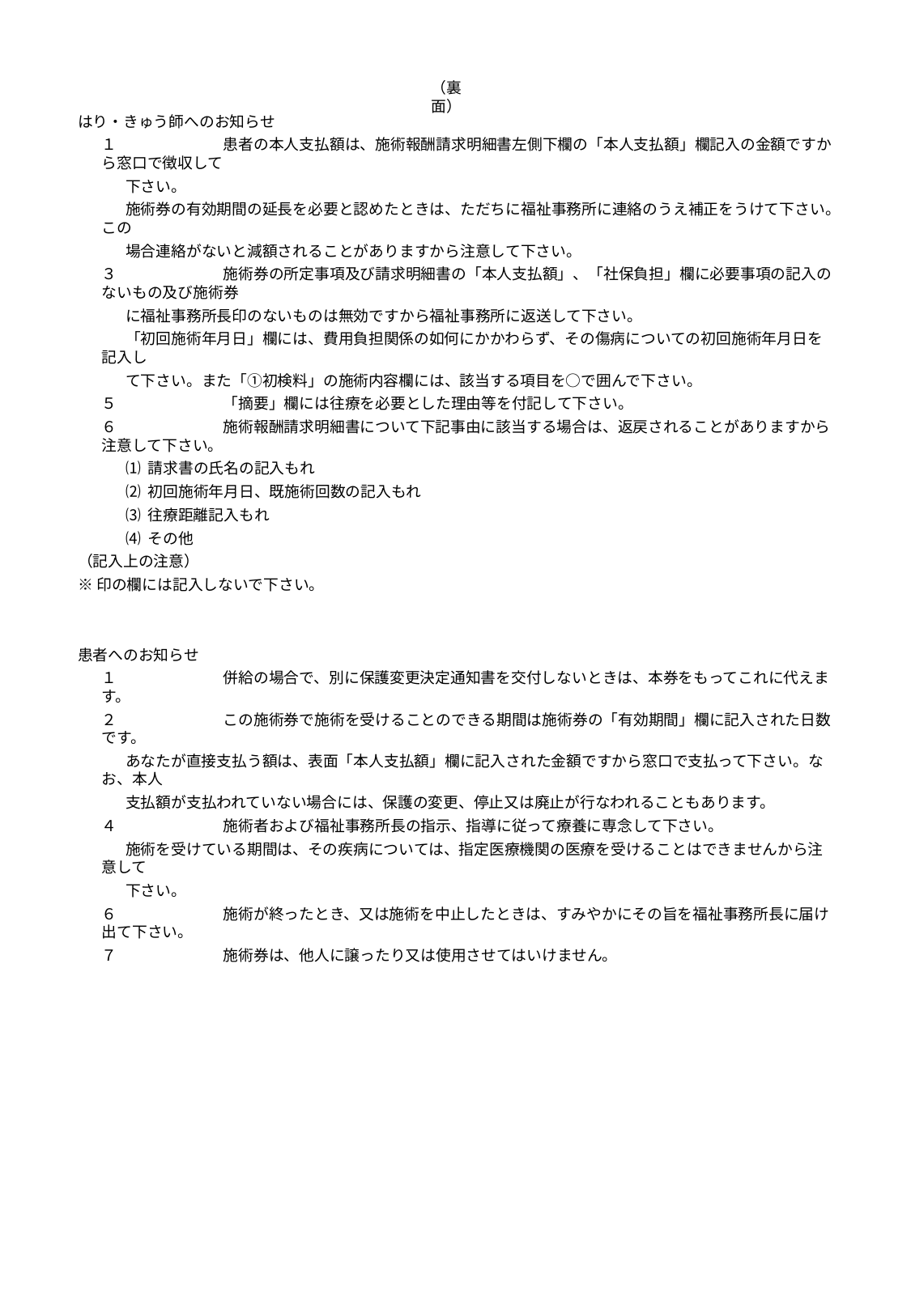

（裏面）
はり・きゅう師へのお知らせ
１	患者の本人支払額は、施術報酬請求明細書左側下欄の「本人支払額」欄記入の金額ですから窓口で徴収して
下さい。
施術券の有効期間の延長を必要と認めたときは、ただちに福祉事務所に連絡のうえ補正をうけて下さい。この
場合連絡がないと減額されることがありますから注意して下さい。
３	施術券の所定事項及び請求明細書の「本人支払額」、「社保負担」欄に必要事項の記入のないもの及び施術券
に福祉事務所長印のないものは無効ですから福祉事務所に返送して下さい。
「初回施術年月日」欄には、費用負担関係の如何にかかわらず、その傷病についての初回施術年月日を記入し
て下さい。また「①初検料」の施術内容欄には、該当する項目を○で囲んで下さい。
５	「摘要」欄には往療を必要とした理由等を付記して下さい。
６	施術報酬請求明細書について下記事由に該当する場合は、返戻されることがありますから注意して下さい。
⑴ 請求書の氏名の記入もれ
⑵ 初回施術年月日、既施術回数の記入もれ
⑶ 往療距離記入もれ
⑷ その他
（記入上の注意）
※印の欄には記入しないで下さい。

患者へのお知らせ
１	併給の場合で、別に保護変更決定通知書を交付しないときは、本券をもってこれに代えます。
２	この施術券で施術を受けることのできる期間は施術券の「有効期間」欄に記入された日数です。
あなたが直接支払う額は、表面「本人支払額」欄に記入された金額ですから窓口で支払って下さい。なお、本人
支払額が支払われていない場合には、保護の変更、停止又は廃止が行なわれることもあります。
４	施術者および福祉事務所長の指示、指導に従って療養に専念して下さい。
施術を受けている期間は、その疾病については、指定医療機関の医療を受けることはできませんから注意して
下さい。
６	施術が終ったとき、又は施術を中止したときは、すみやかにその旨を福祉事務所長に届け出て下さい。
７	施術券は、他人に譲ったり又は使用させてはいけません。